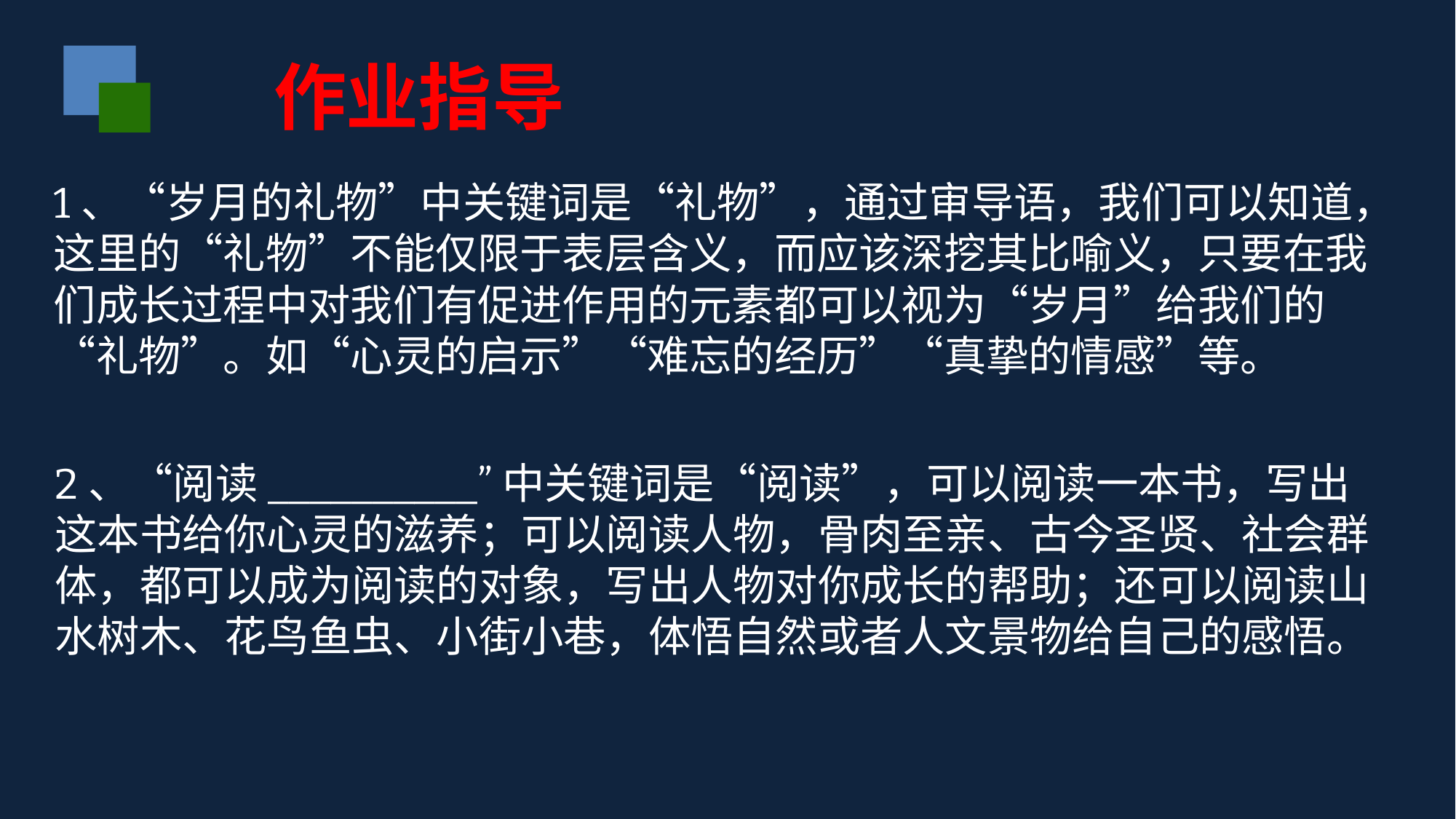

作业指导
1、“岁月的礼物”中关键词是“礼物”，通过审导语，我们可以知道，这里的“礼物”不能仅限于表层含义，而应该深挖其比喻义，只要在我们成长过程中对我们有促进作用的元素都可以视为“岁月”给我们的“礼物”。如“心灵的启示”“难忘的经历”“真挚的情感”等。
2、“阅读__________”中关键词是“阅读”，可以阅读一本书，写出这本书给你心灵的滋养；可以阅读人物，骨肉至亲、古今圣贤、社会群体，都可以成为阅读的对象，写出人物对你成长的帮助；还可以阅读山水树木、花鸟鱼虫、小街小巷，体悟自然或者人文景物给自己的感悟。